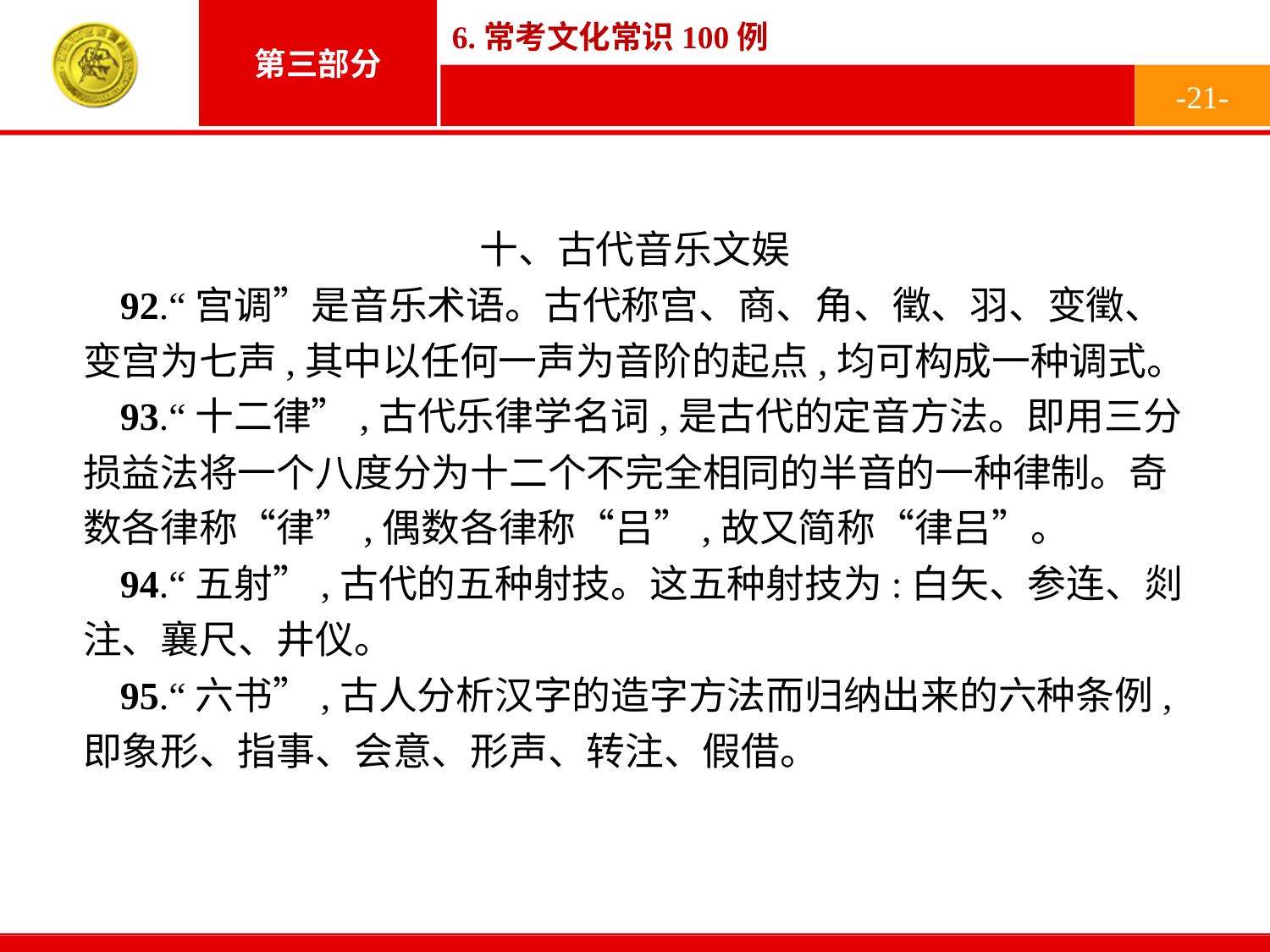

-21-
十、古代音乐文娱
92.“宫调”是音乐术语。古代称宫、商、角、徵、羽、变徵、变宫为七声,其中以任何一声为音阶的起点,均可构成一种调式。
93.“十二律”,古代乐律学名词,是古代的定音方法。即用三分损益法将一个八度分为十二个不完全相同的半音的一种律制。奇数各律称“律”,偶数各律称“吕”,故又简称“律吕”。
94.“五射”,古代的五种射技。这五种射技为:白矢、参连、剡注、襄尺、井仪。
95.“六书”,古人分析汉字的造字方法而归纳出来的六种条例,即象形、指事、会意、形声、转注、假借。